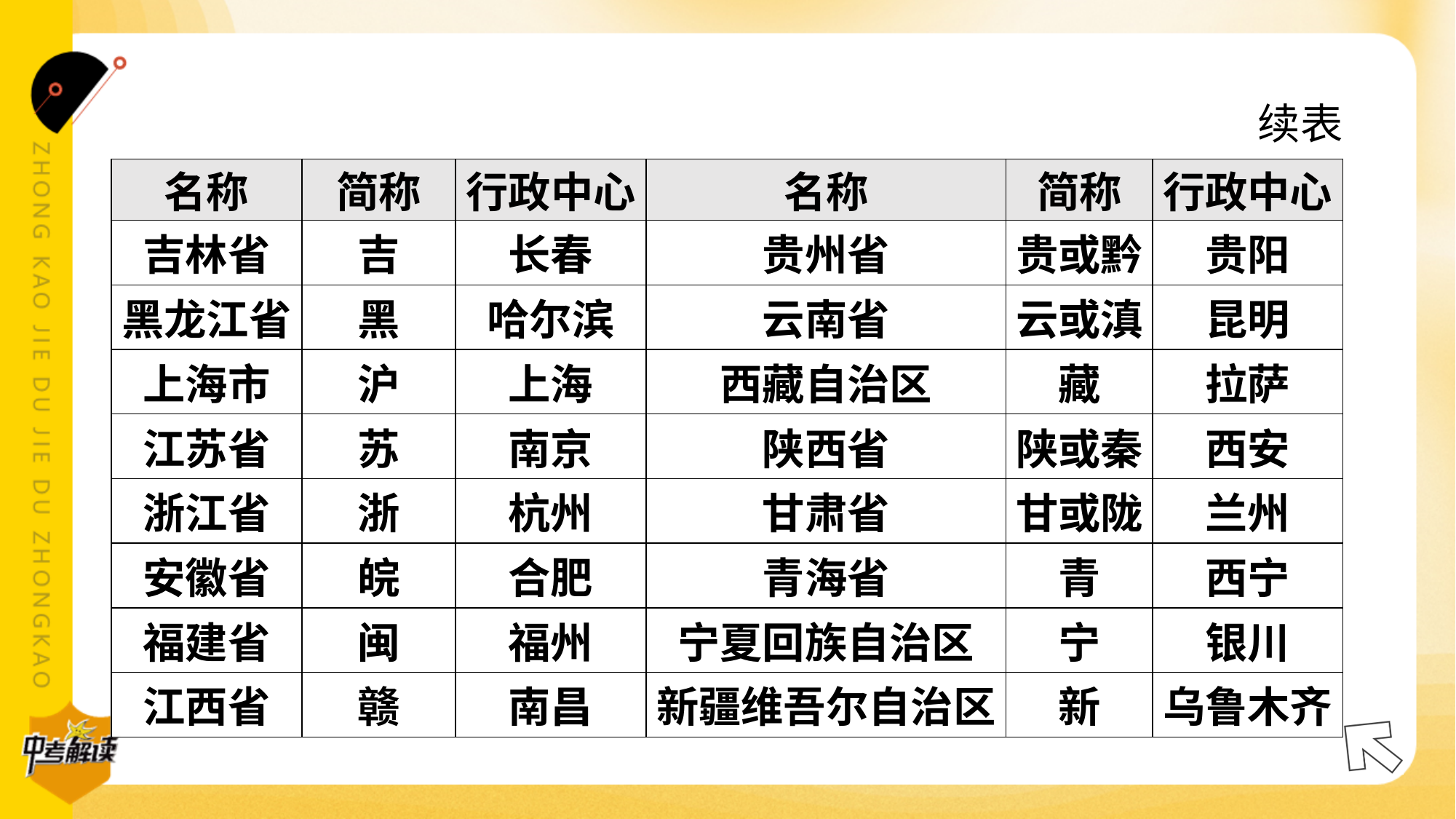

续表
| 名称 | 简称 | 行政中心 | 名称 | 简称 | 行政中心 |
| --- | --- | --- | --- | --- | --- |
| 吉林省 | 吉 | 长春 | 贵州省 | 贵或黔 | 贵阳 |
| 黑龙江省 | 黑 | 哈尔滨 | 云南省 | 云或滇 | 昆明 |
| 上海市 | 沪 | 上海 | 西藏自治区 | 藏 | 拉萨 |
| 江苏省 | 苏 | 南京 | 陕西省 | 陕或秦 | 西安 |
| 浙江省 | 浙 | 杭州 | 甘肃省 | 甘或陇 | 兰州 |
| 安徽省 | 皖 | 合肥 | 青海省 | 青 | 西宁 |
| 福建省 | 闽 | 福州 | 宁夏回族自治区 | 宁 | 银川 |
| 江西省 | 赣 | 南昌 | 新疆维吾尔自治区 | 新 | 乌鲁木齐 |